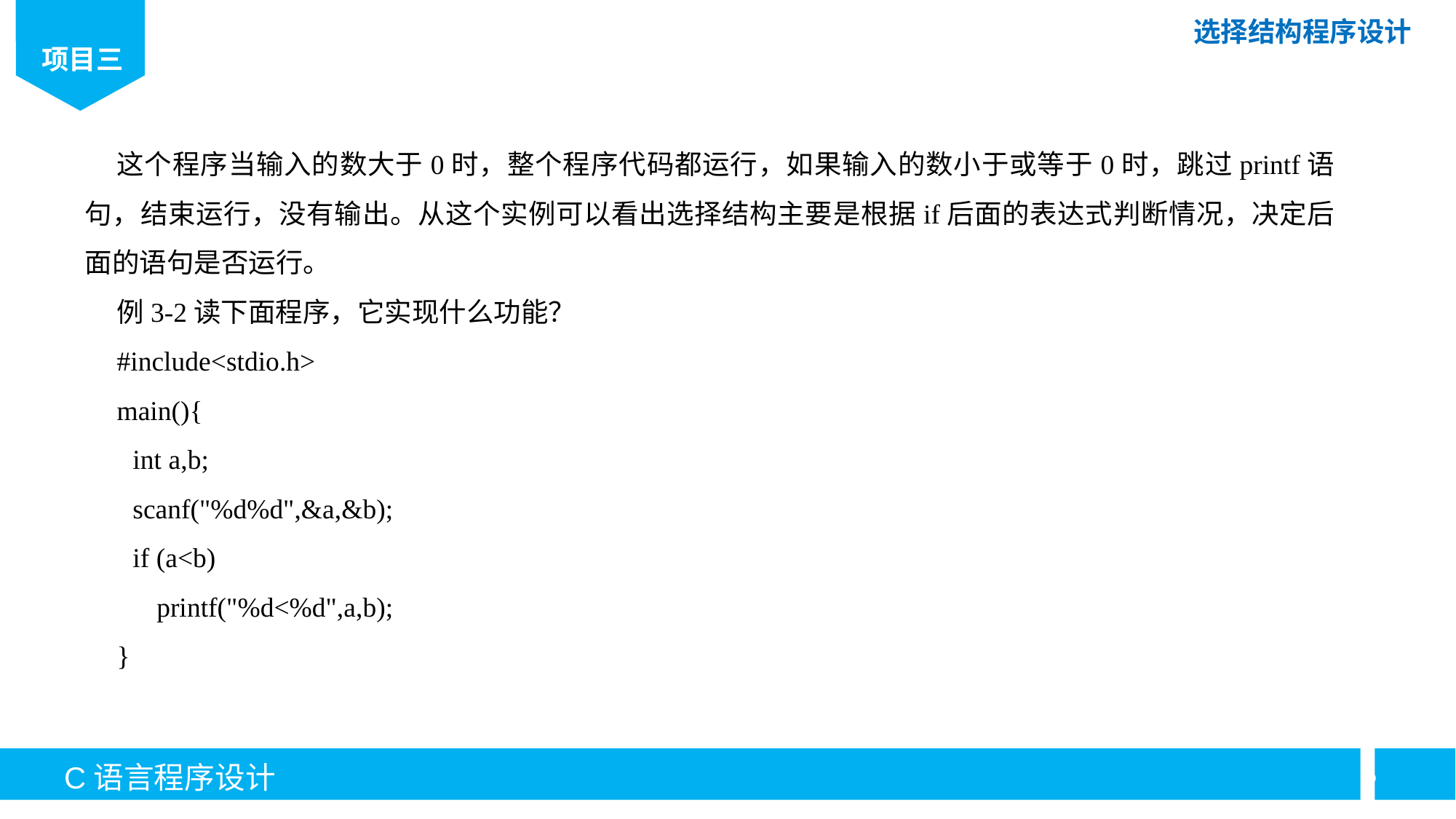

这个程序当输入的数大于0时，整个程序代码都运行，如果输入的数小于或等于0时，跳过printf语句，结束运行，没有输出。从这个实例可以看出选择结构主要是根据if后面的表达式判断情况，决定后面的语句是否运行。
例3-2读下面程序，它实现什么功能？
#include<stdio.h>
main(){
int a,b;
scanf("%d%d",&a,&b);
if (a<b)
printf("%d<%d",a,b);
}